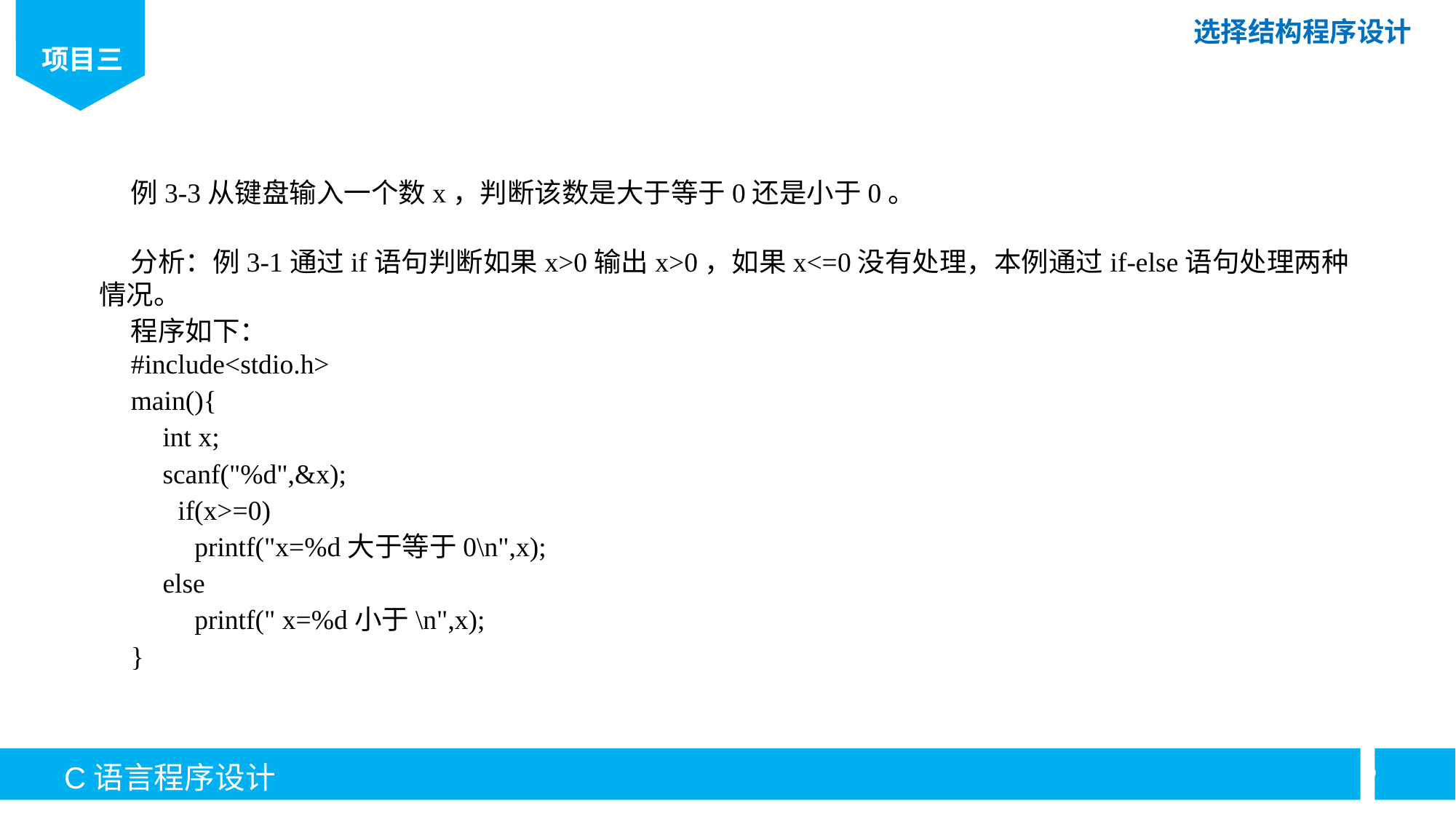

例3-3从键盘输入一个数x，判断该数是大于等于0还是小于0。

分析：例3-1通过if语句判断如果x>0输出x>0，如果x<=0没有处理，本例通过if-else语句处理两种情况。
程序如下：
#include<stdio.h>
main(){
int x;
scanf("%d",&x);
if(x>=0)
printf("x=%d大于等于0\n",x);
else
printf(" x=%d小于\n",x);
}